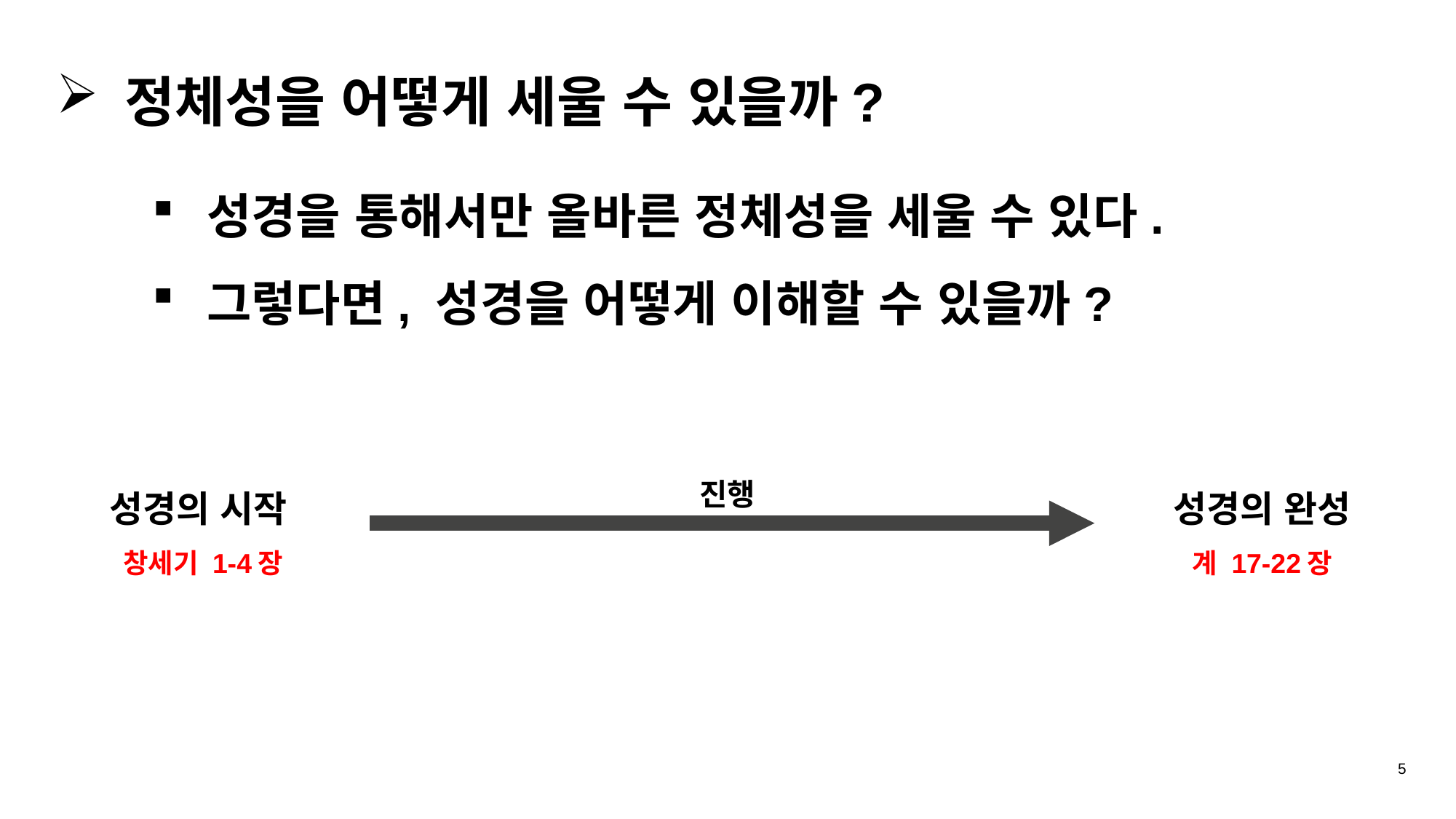

정체성을 어떻게 세울 수 있을까?
성경을 통해서만 올바른 정체성을 세울 수 있다.
그렇다면, 성경을 어떻게 이해할 수 있을까?
진행
성경의 완성
계 17-22장
성경의 시작
창세기 1-4장
5